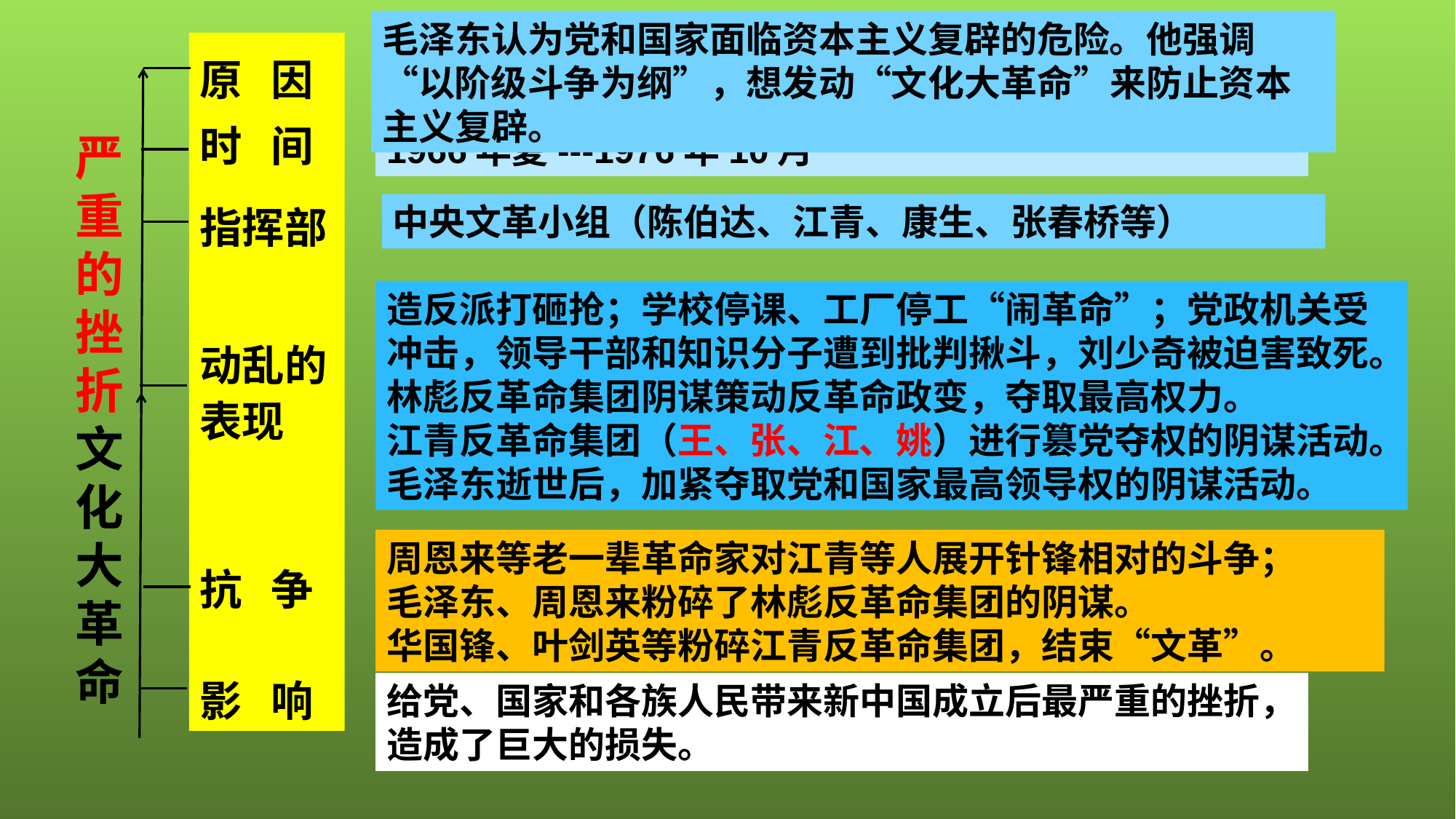

毛泽东认为党和国家面临资本主义复辟的危险。他强调“以阶级斗争为纲”，想发动“文化大革命”来防止资本主义复辟。
原   因
时   间
指挥部

动乱的表现

抗   争

影   响
严重的挫折
文化大革命
1966年夏---1976年10月
中央文革小组（陈伯达、江青、康生、张春桥等）
造反派打砸抢；学校停课、工厂停工“闹革命”；党政机关受冲击，领导干部和知识分子遭到批判揪斗，刘少奇被迫害致死。
林彪反革命集团阴谋策动反革命政变，夺取最高权力。
江青反革命集团（王、张、江、姚）进行篡党夺权的阴谋活动。毛泽东逝世后，加紧夺取党和国家最高领导权的阴谋活动。
周恩来等老一辈革命家对江青等人展开针锋相对的斗争；
毛泽东、周恩来粉碎了林彪反革命集团的阴谋。
华国锋、叶剑英等粉碎江青反革命集团，结束“文革”。
给党、国家和各族人民带来新中国成立后最严重的挫折，造成了巨大的损失。